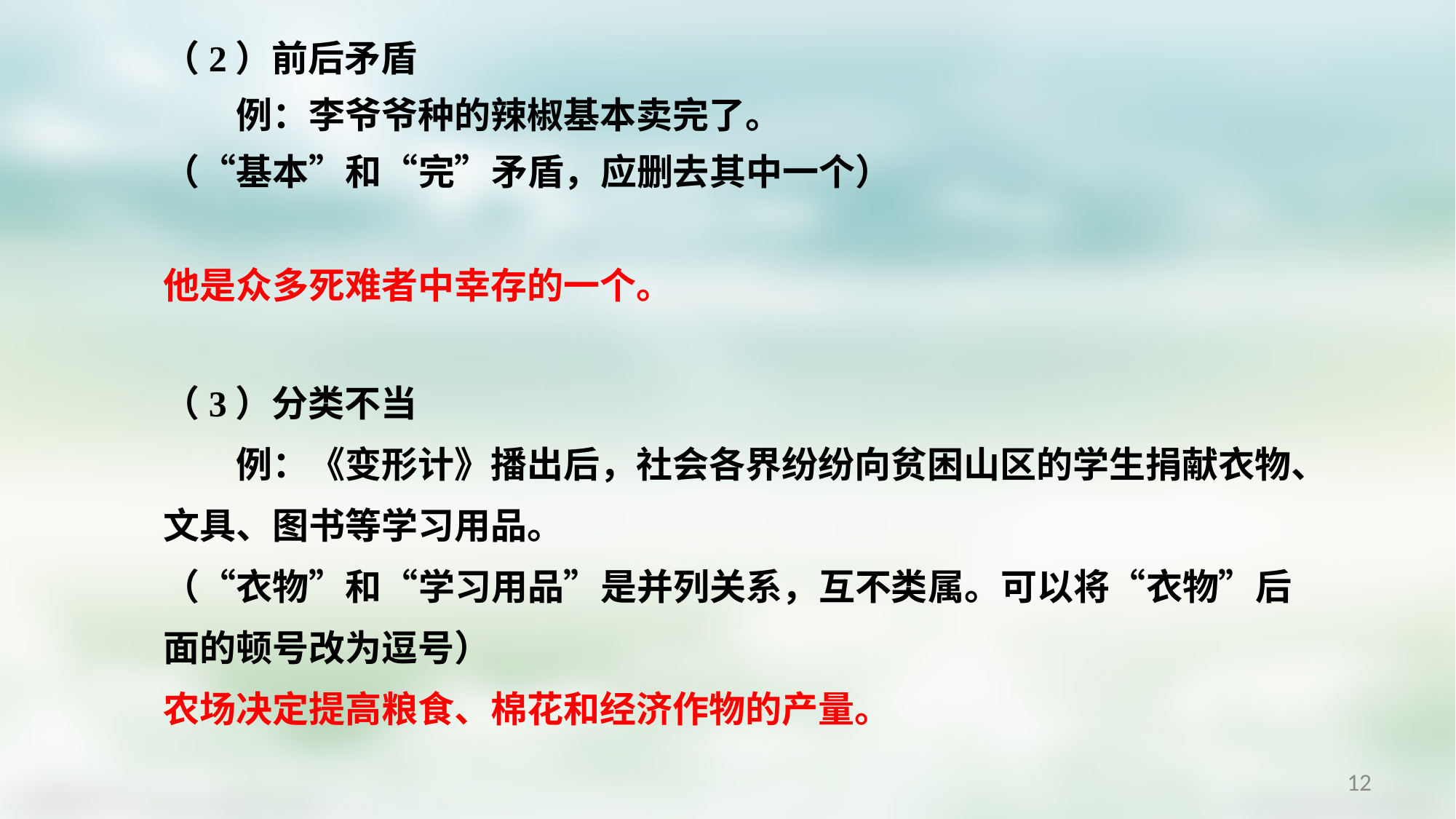

（2）前后矛盾
　　例：李爷爷种的辣椒基本卖完了。
（“基本”和“完”矛盾，应删去其中一个）

他是众多死难者中幸存的一个。

（3）分类不当
　　例：《变形计》播出后，社会各界纷纷向贫困山区的学生捐献衣物、文具、图书等学习用品。
（“衣物”和“学习用品”是并列关系，互不类属。可以将“衣物”后面的顿号改为逗号）
农场决定提高粮食、棉花和经济作物的产量。

12